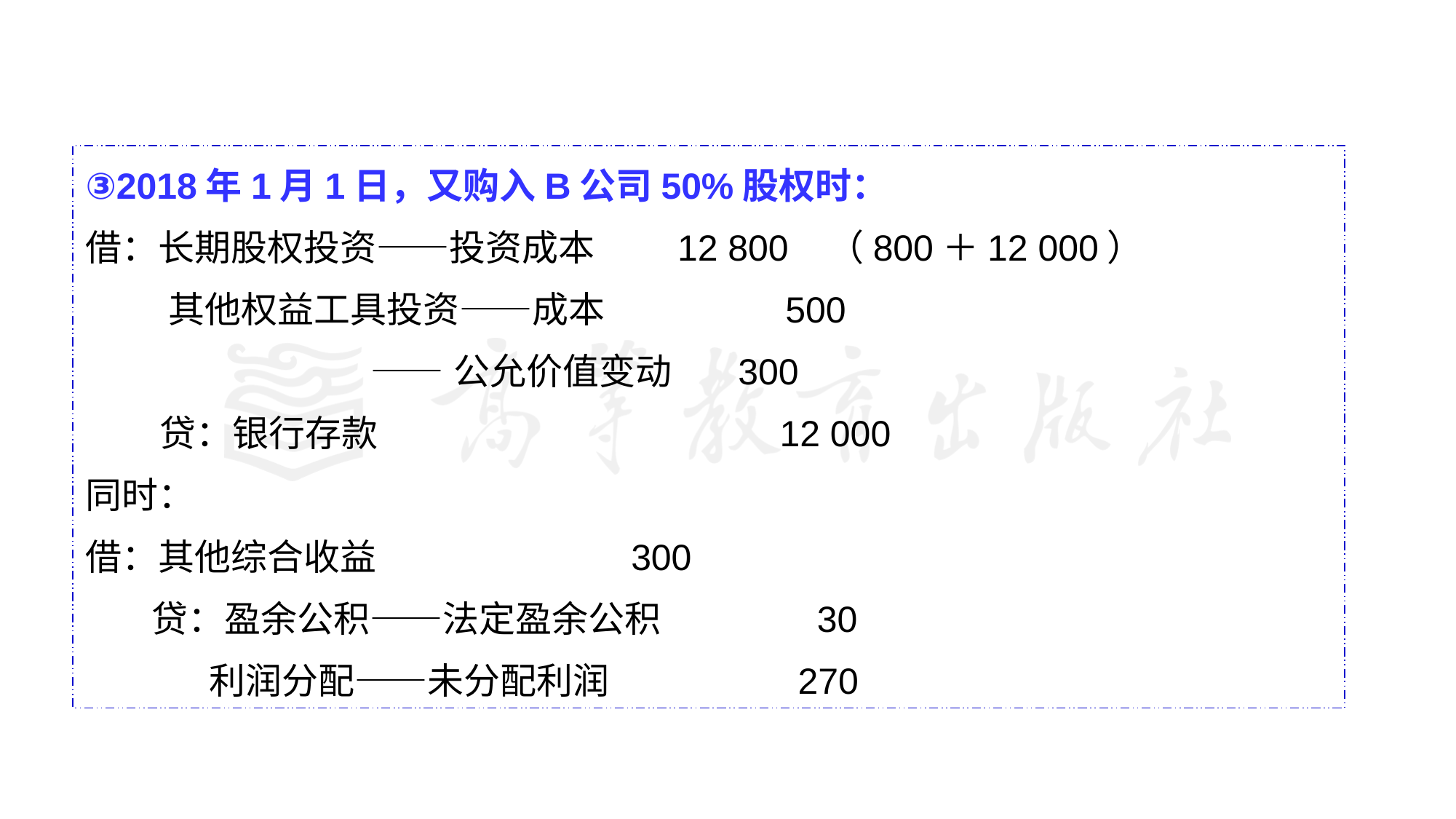

③2018年1月1日，又购入B公司50%股权时：
借：长期股权投资——投资成本         12 800   （800＋12 000）
         其他权益工具投资——成本                     500
                                   ——公允价值变动       300
        贷：银行存款                                                12 000
同时：
借：其他综合收益                              300
       贷：盈余公积——法定盈余公积                  30
              利润分配——未分配利润                      270